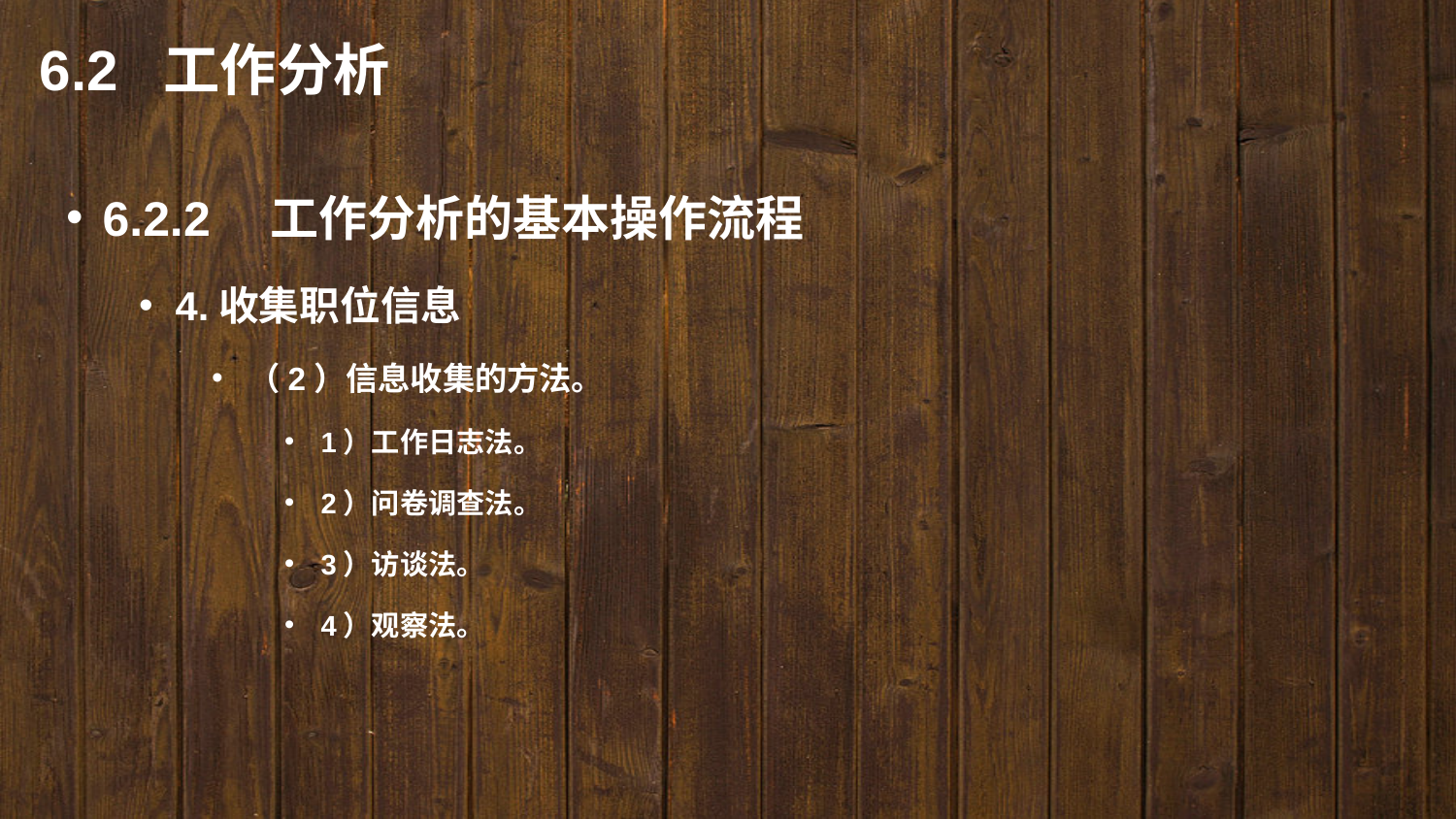

6.2  工作分析
6.2.2　工作分析的基本操作流程
4.收集职位信息
（2）信息收集的方法。
1）工作日志法。
2）问卷调查法。
3）访谈法。
4）观察法。